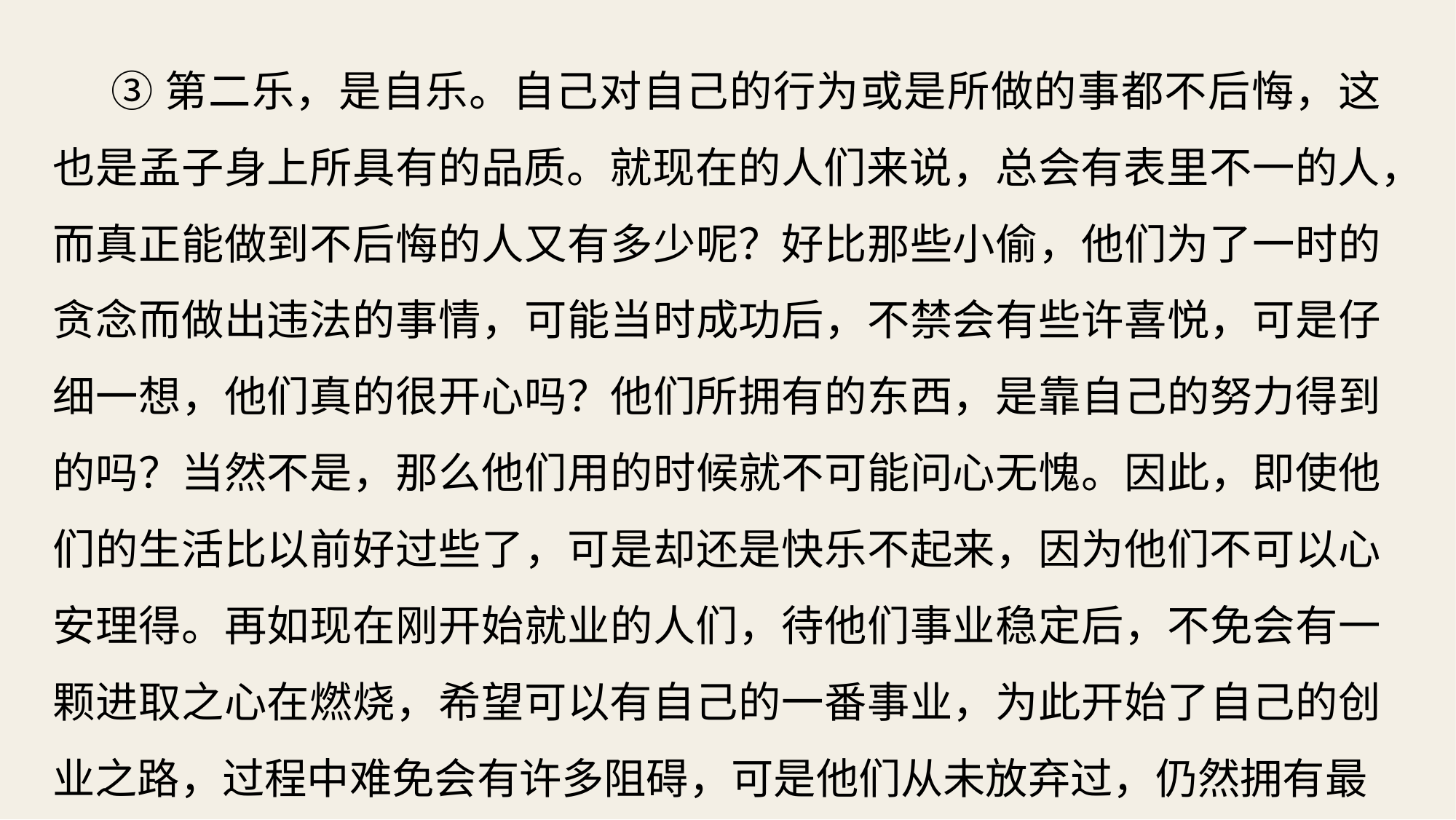

③第二乐，是自乐。自己对自己的行为或是所做的事都不后悔，这也是孟子身上所具有的品质。就现在的人们来说，总会有表里不一的人，而真正能做到不后悔的人又有多少呢？好比那些小偷，他们为了一时的贪念而做出违法的事情，可能当时成功后，不禁会有些许喜悦，可是仔细一想，他们真的很开心吗？他们所拥有的东西，是靠自己的努力得到的吗？当然不是，那么他们用的时候就不可能问心无愧。因此，即使他们的生活比以前好过些了，可是却还是快乐不起来，因为他们不可以心安理得。再如现在刚开始就业的人们，待他们事业稳定后，不免会有一颗进取之心在燃烧，希望可以有自己的一番事业，为此开始了自己的创业之路，过程中难免会有许多阻碍，可是他们从未放弃过，仍然拥有最